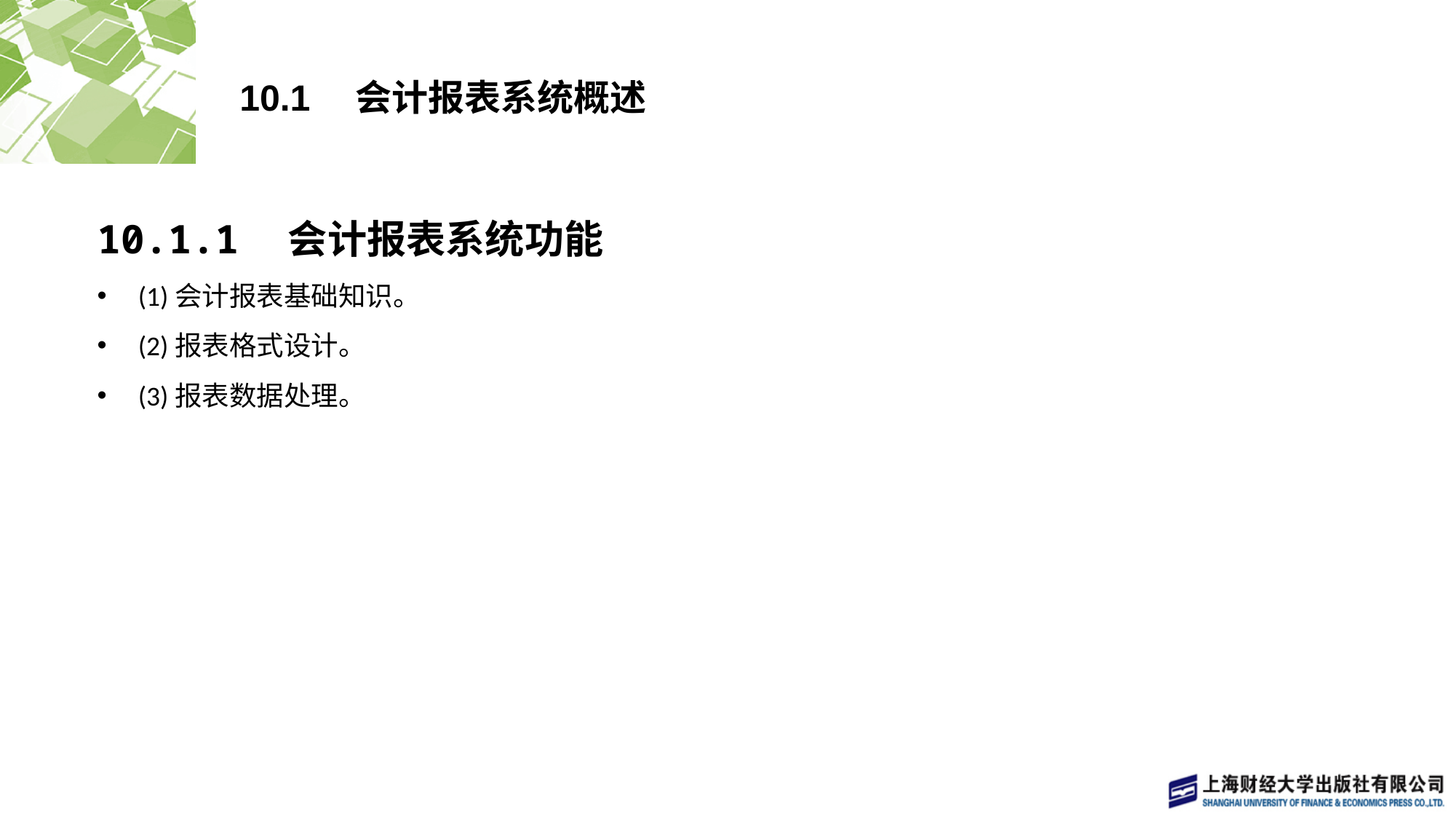

# 10.1　会计报表系统概述
10.1.1　会计报表系统功能
(1)会计报表基础知识。
(2)报表格式设计。
(3)报表数据处理。